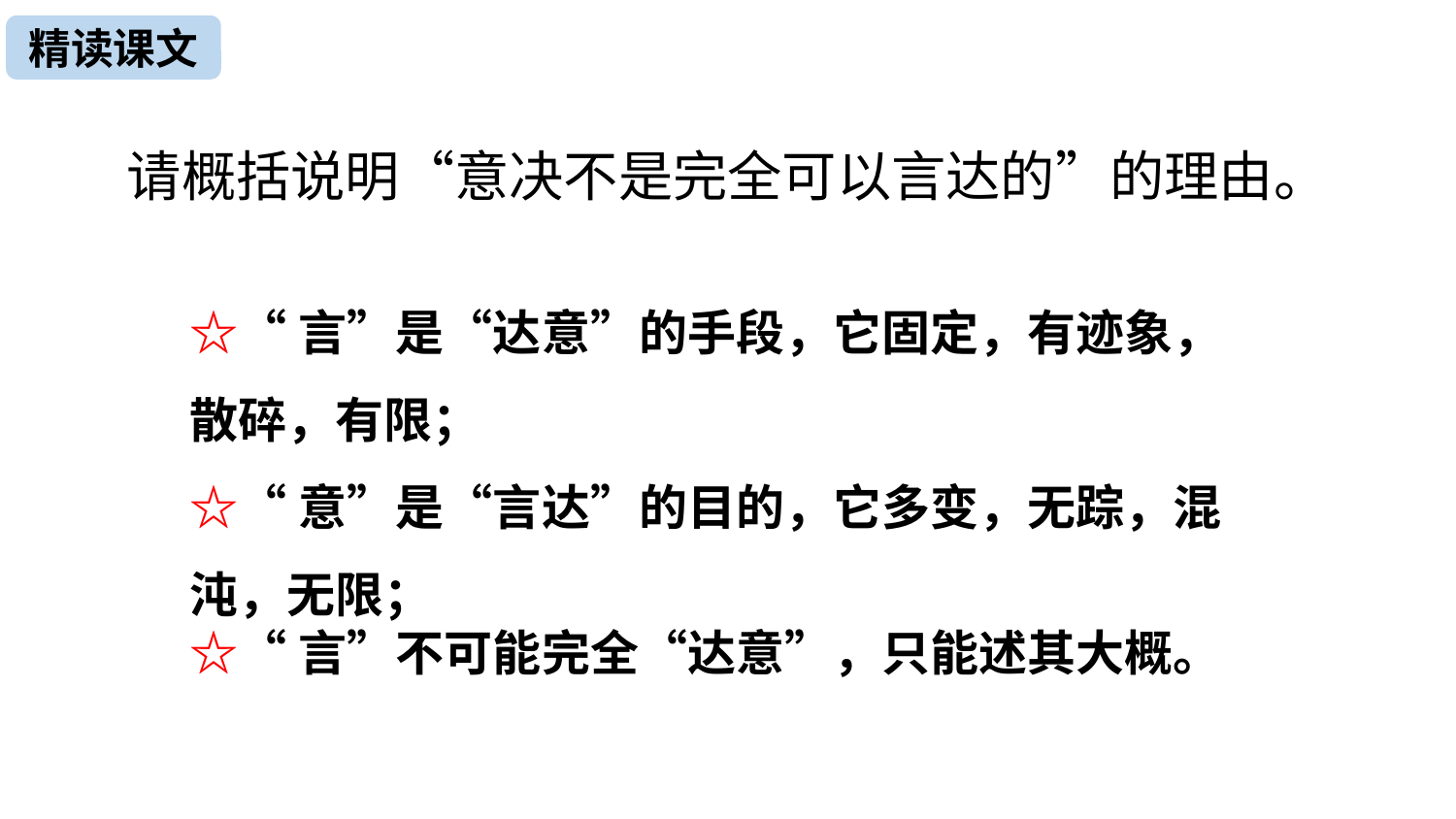

精读课文
请概括说明“意决不是完全可以言达的”的理由。
☆“言”是“达意”的手段，它固定，有迹象，散碎，有限；
☆“意”是“言达”的目的，它多变，无踪，混沌，无限；
☆“言”不可能完全“达意”，只能述其大概。